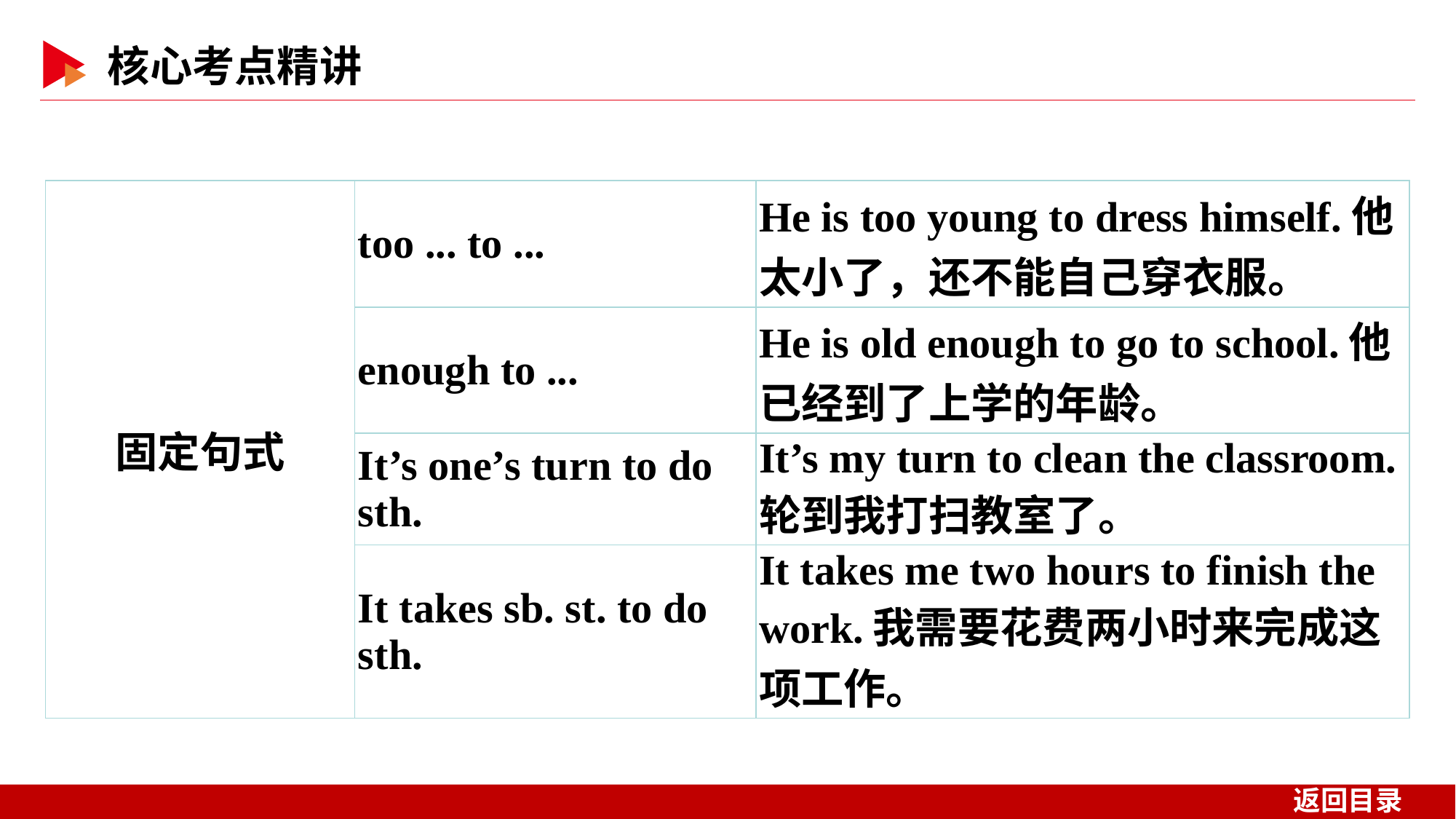

| 固定句式 | too ... to ... | He is too young to dress himself.他太小了，还不能自己穿衣服。 |
| --- | --- | --- |
|  | enough to ... | He is old enough to go to school.他已经到了上学的年龄。 |
|  | It’s one’s turn to do sth. | It’s my turn to clean the classroom.轮到我打扫教室了。 |
|  | It takes sb. st. to do sth. | It takes me two hours to finish the work.我需要花费两小时来完成这项工作。 |